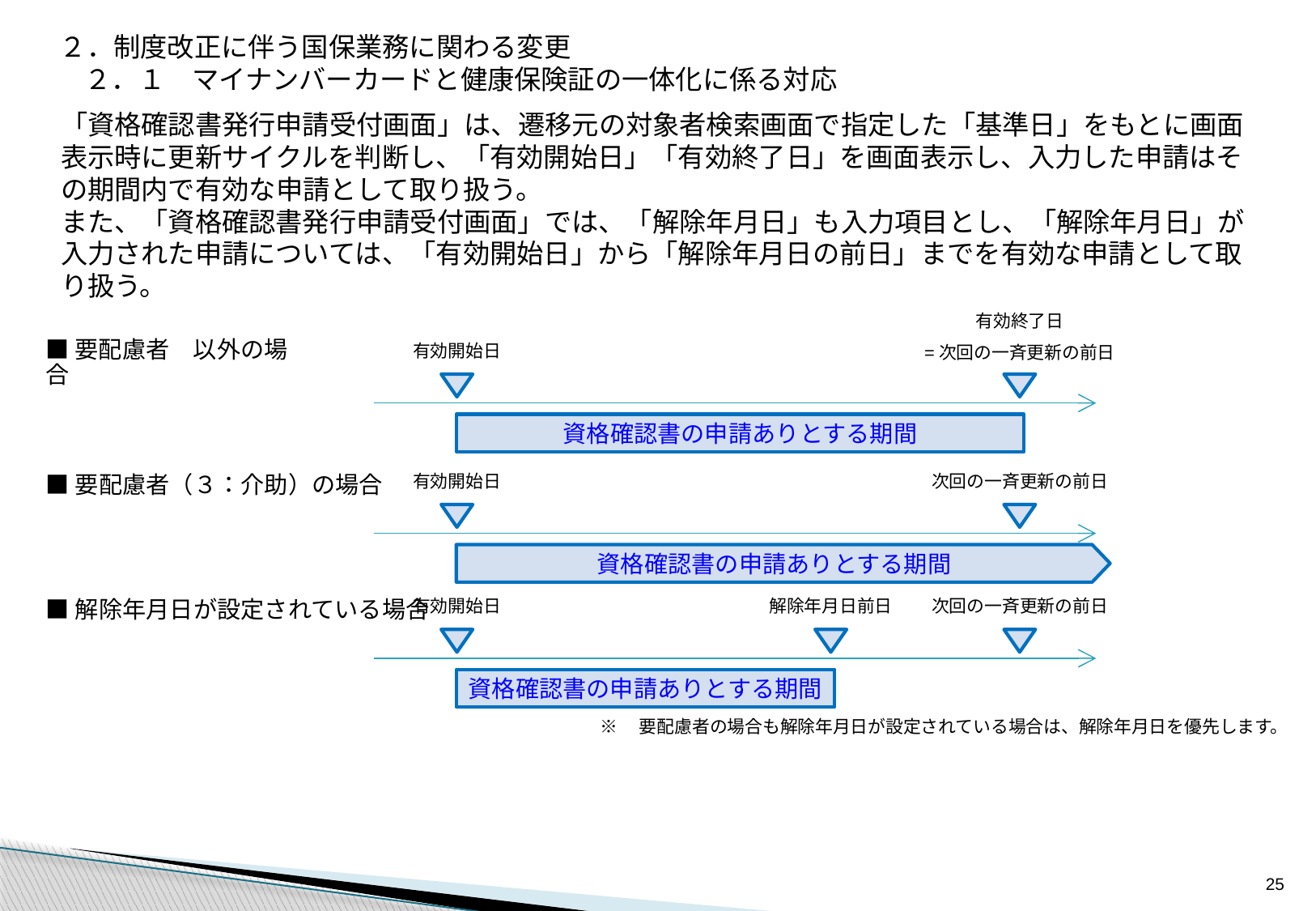

２．制度改正に伴う国保業務に関わる変更
２．１　マイナンバーカードと健康保険証の一体化に係る対応
「資格確認書発行申請受付画面」は、遷移元の対象者検索画面で指定した「基準日」をもとに画面表示時に更新サイクルを判断し、「有効開始日」「有効終了日」を画面表示し、入力した申請はその期間内で有効な申請として取り扱う。
また、「資格確認書発行申請受付画面」では、「解除年月日」も入力項目とし、「解除年月日」が入力された申請については、「有効開始日」から「解除年月日の前日」までを有効な申請として取り扱う。
有効終了日
=次回の一斉更新の前日
■要配慮者　以外の場合
有効開始日

資格確認書の申請ありとする期間
有効開始日
次回の一斉更新の前日
■要配慮者（３：介助）の場合

資格確認書の申請ありとする期間
有効開始日
解除年月日前日
次回の一斉更新の前日
■解除年月日が設定されている場合

資格確認書の申請ありとする期間
※　要配慮者の場合も解除年月日が設定されている場合は、解除年月日を優先します。
25